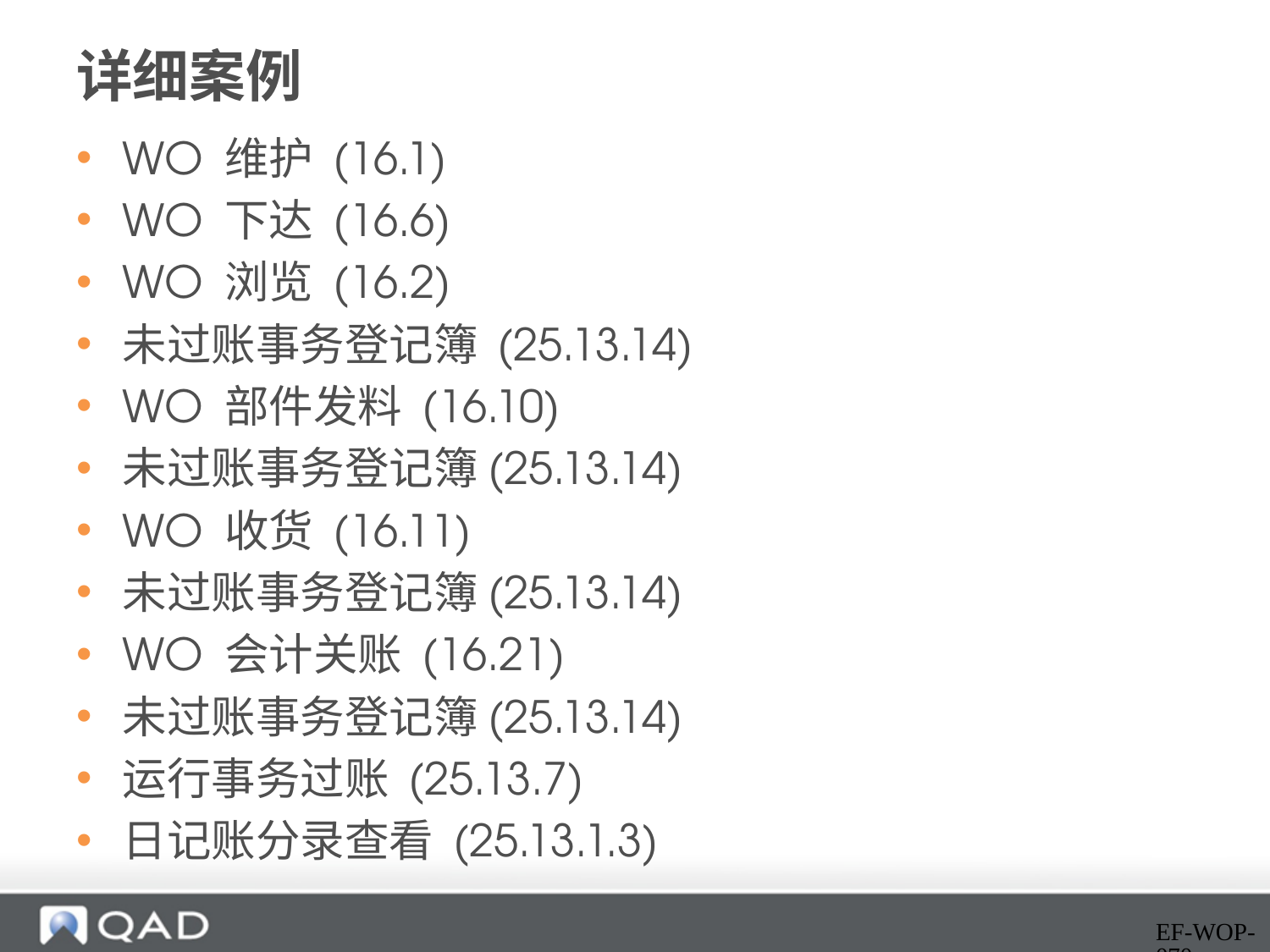

# 详细案例
WO 维护 (16.1)
WO 下达 (16.6)
WO 浏览 (16.2)
未过账事务登记簿 (25.13.14)
WO 部件发料 (16.10)
未过账事务登记簿(25.13.14)
WO 收货 (16.11)
未过账事务登记簿(25.13.14)
WO 会计关账 (16.21)
未过账事务登记簿(25.13.14)
运行事务过账 (25.13.7)
日记账分录查看 (25.13.1.3)
EF-WOP-070